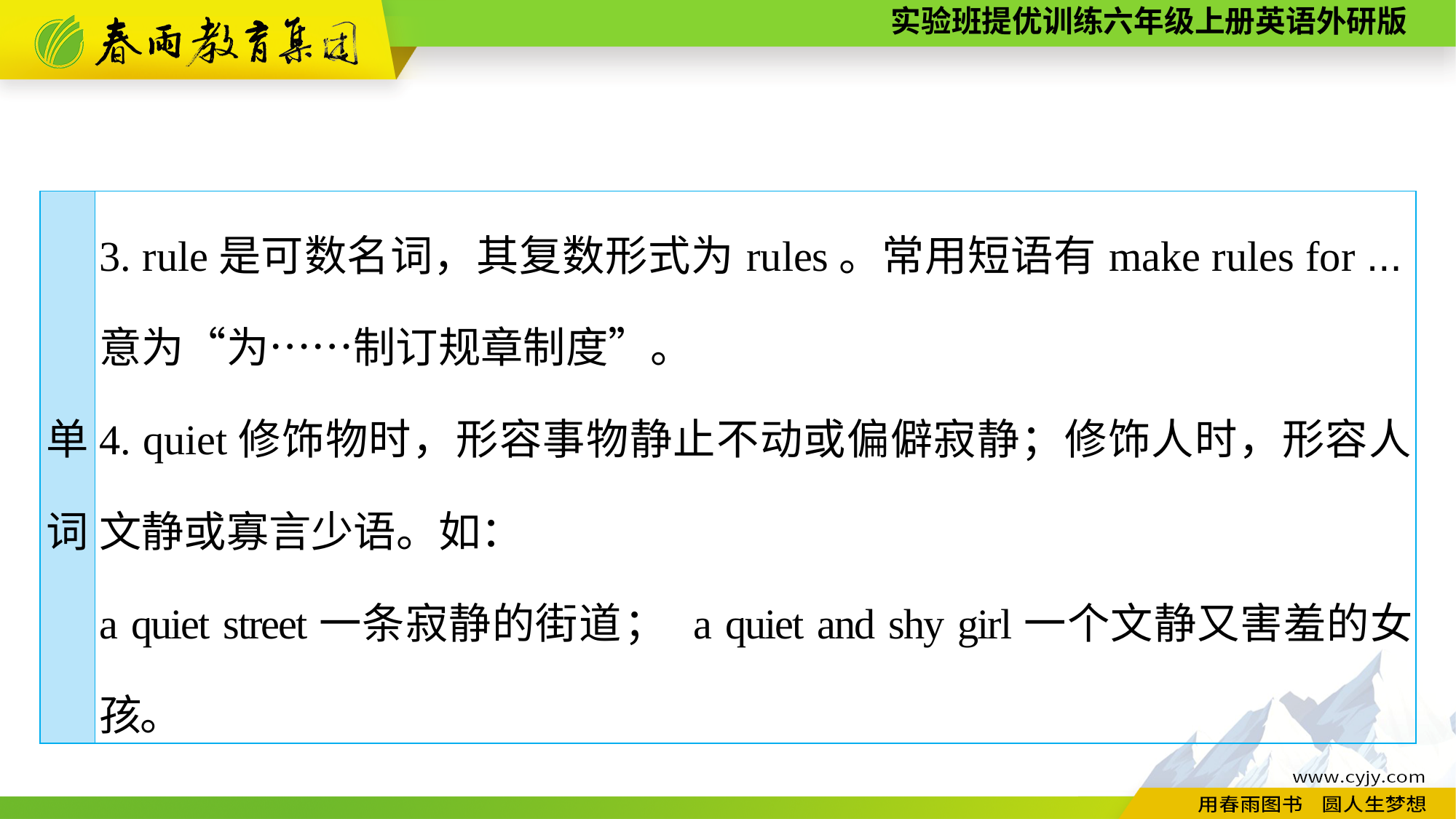

| 单 词 | 3. rule是可数名词，其复数形式为rules。常用短语有make rules for ...意为“为……制订规章制度”。 4. quiet修饰物时，形容事物静止不动或偏僻寂静；修饰人时，形容人文静或寡言少语。如： a quiet street一条寂静的街道； a quiet and shy girl一个文静又害羞的女孩。 |
| --- | --- |